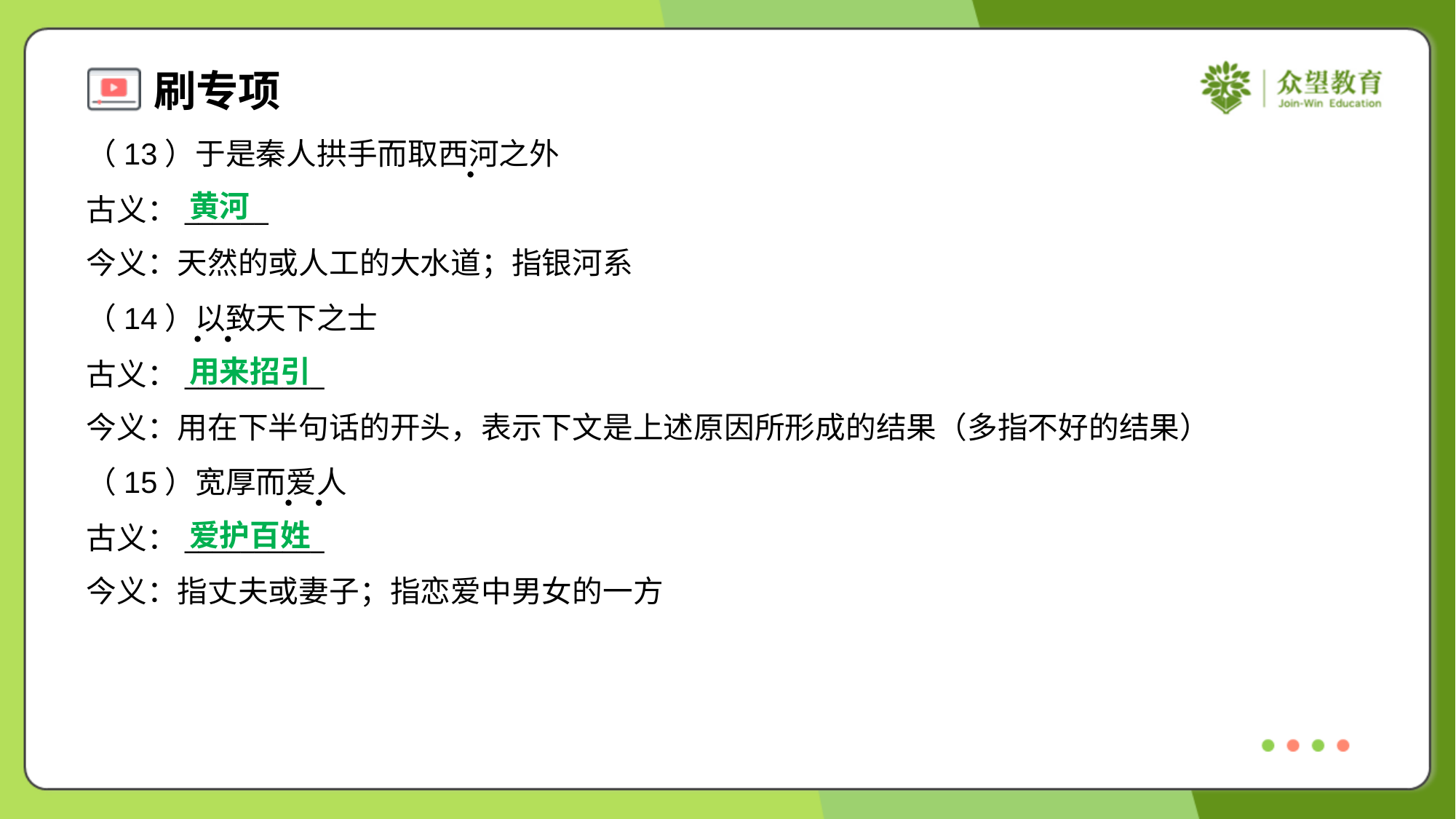

（13）于是秦人拱手而取西河之外
古义：______
今义：天然的或人工的大水道；指银河系
黄河

（14）以致天下之士
古义：__________
今义：用在下半句话的开头，表示下文是上述原因所形成的结果（多指不好的结果）
用来招引

（15）宽厚而爱人
古义：__________
今义：指丈夫或妻子；指恋爱中男女的一方
爱护百姓